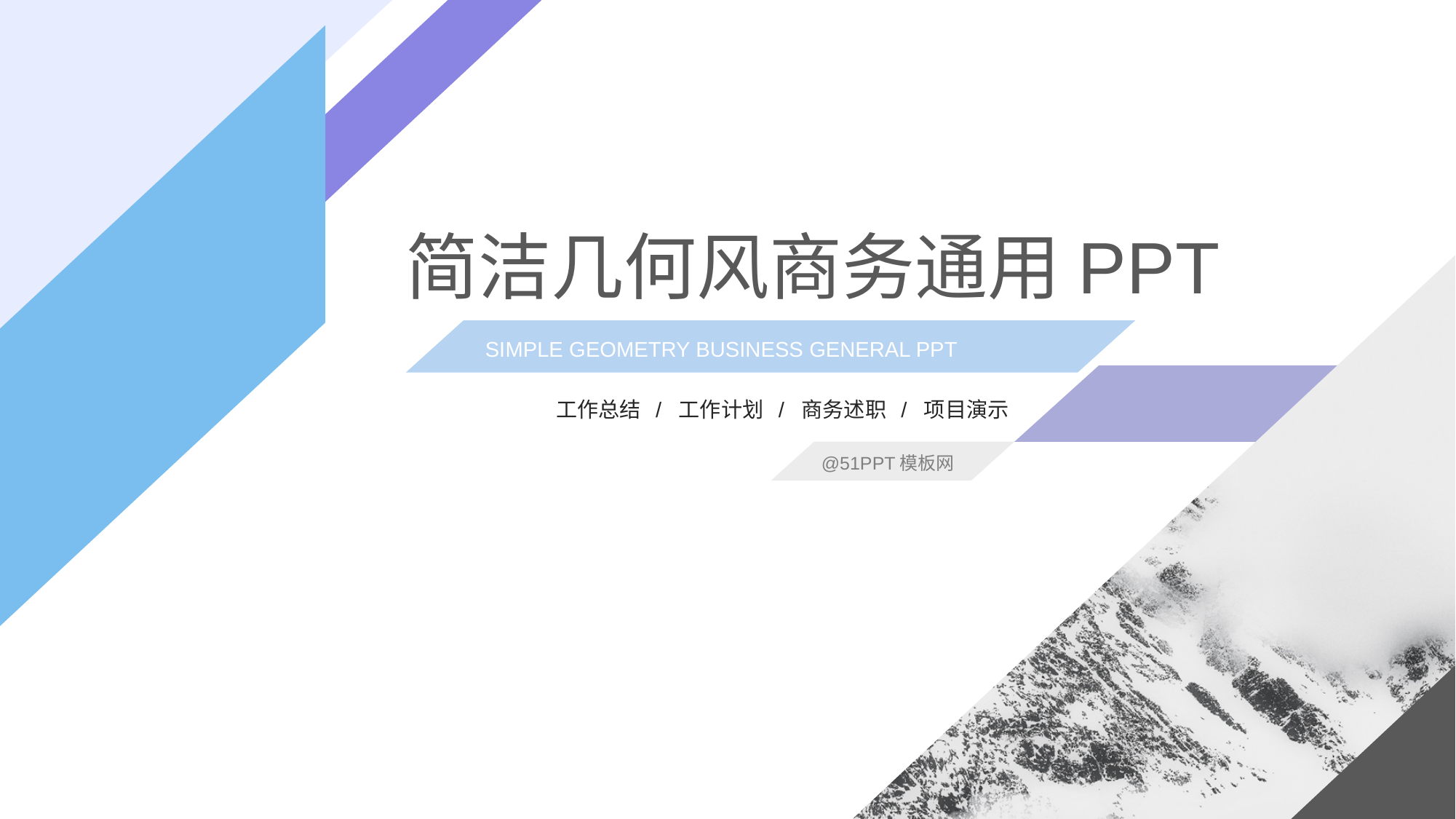

简洁几何风商务通用PPT

SIMPLE GEOMETRY BUSINESS GENERAL PPT

工作总结  /  工作计划  /  商务述职  /  项目演示

@51PPT模板网